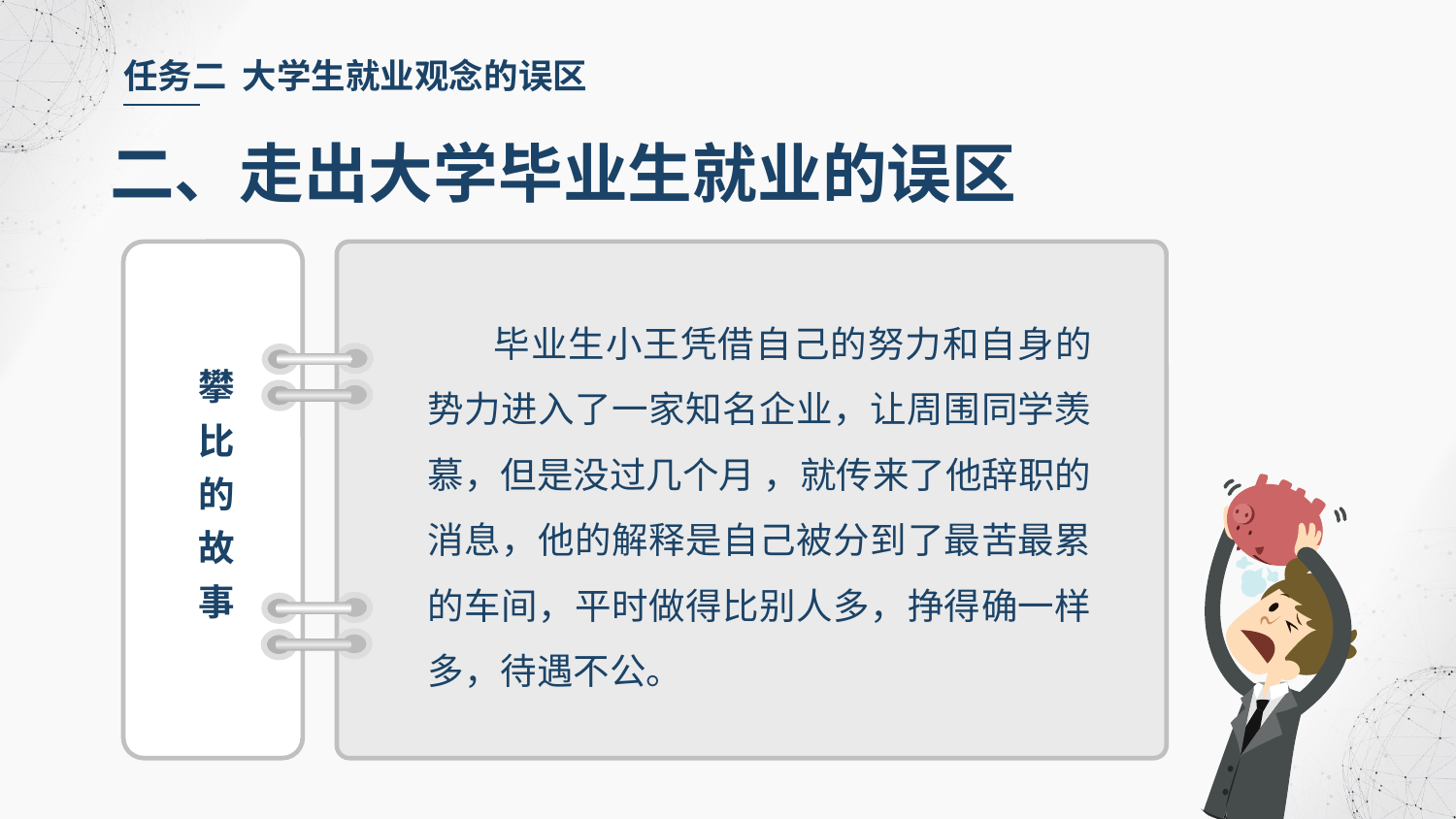

任务二  大学生就业观念的误区
二、走出大学毕业生就业的误区

      毕业生小王凭借自己的努力和自身的势力进入了一家知名企业，让周围同学羡慕，但是没过几个月 ，就传来了他辞职的消息，他的解释是自己被分到了最苦最累的车间，平时做得比别人多，挣得确一样多，待遇不公。

攀比的故事